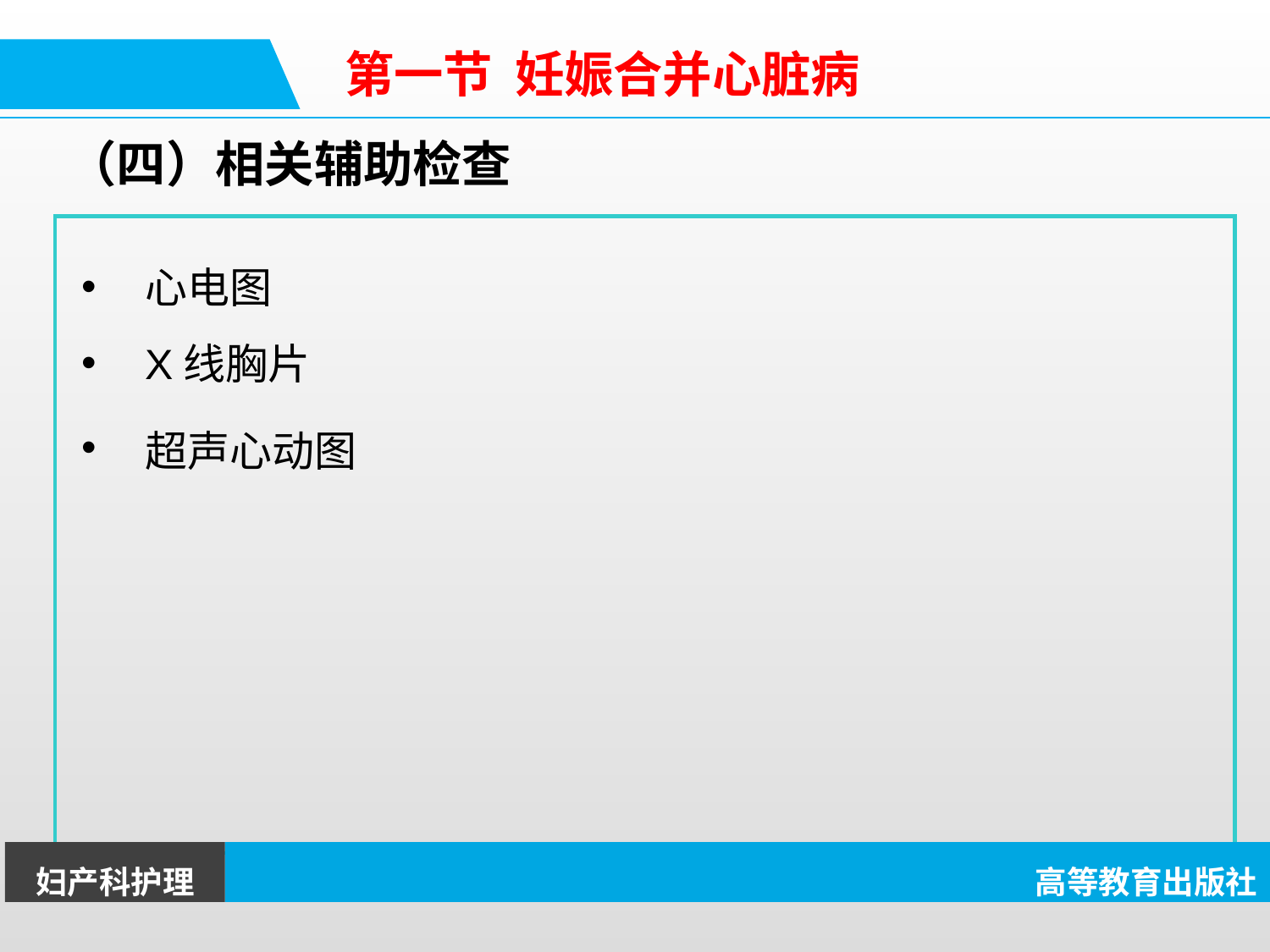

第一节  妊娠合并心脏病

（四）相关辅助检查

心电图
X线胸片
超声心动图
妇产科护理
高等教育出版社